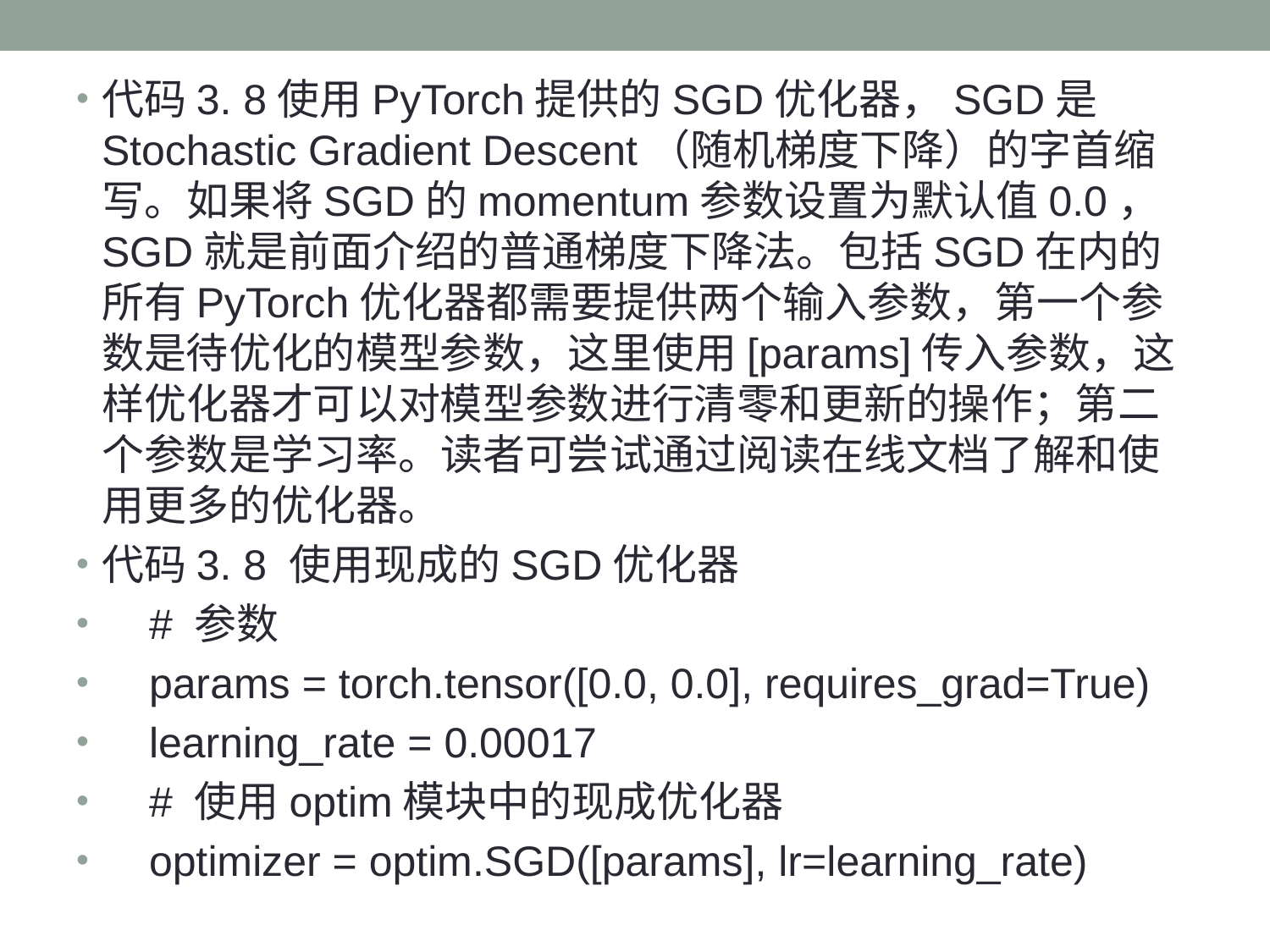

代码3. 8使用PyTorch提供的SGD优化器，SGD是Stochastic Gradient Descent（随机梯度下降）的字首缩写。如果将SGD的momentum参数设置为默认值0.0，SGD就是前面介绍的普通梯度下降法。包括SGD在内的所有PyTorch优化器都需要提供两个输入参数，第一个参数是待优化的模型参数，这里使用[params]传入参数，这样优化器才可以对模型参数进行清零和更新的操作；第二个参数是学习率。读者可尝试通过阅读在线文档了解和使用更多的优化器。
代码3. 8 使用现成的SGD优化器
    # 参数
    params = torch.tensor([0.0, 0.0], requires_grad=True)
    learning_rate = 0.00017
    # 使用optim模块中的现成优化器
    optimizer = optim.SGD([params], lr=learning_rate)